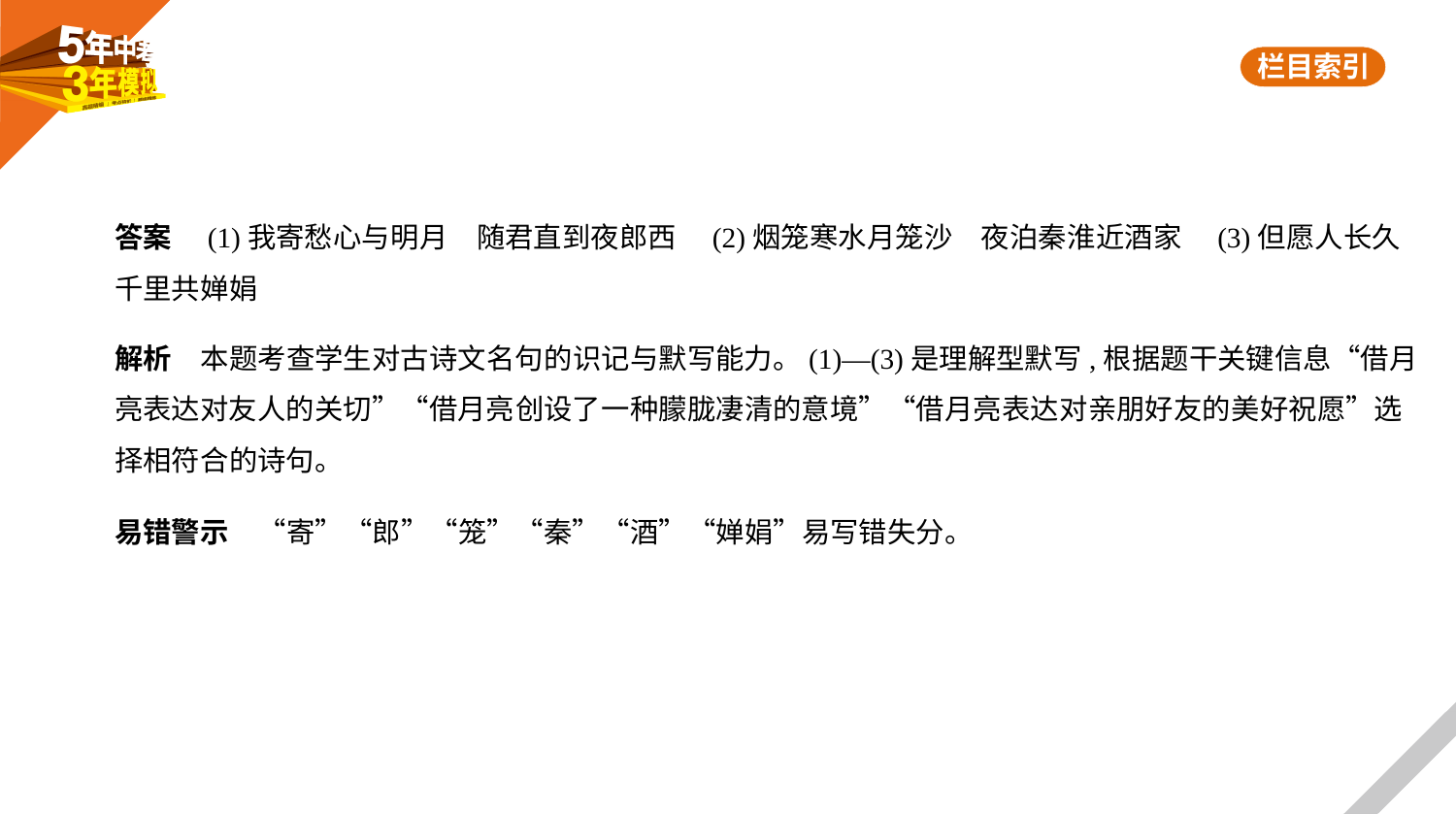

答案　(1)我寄愁心与明月　随君直到夜郎西　(2)烟笼寒水月笼沙　夜泊秦淮近酒家　(3)但愿人长久    
千里共婵娟
解析　本题考查学生对古诗文名句的识记与默写能力。(1)—(3)是理解型默写,根据题干关键信息“借月
亮表达对友人的关切”“借月亮创设了一种朦胧凄清的意境”“借月亮表达对亲朋好友的美好祝愿”选
择相符合的诗句。
易错警示　“寄”“郎”“笼”“秦”“酒”“婵娟”易写错失分。